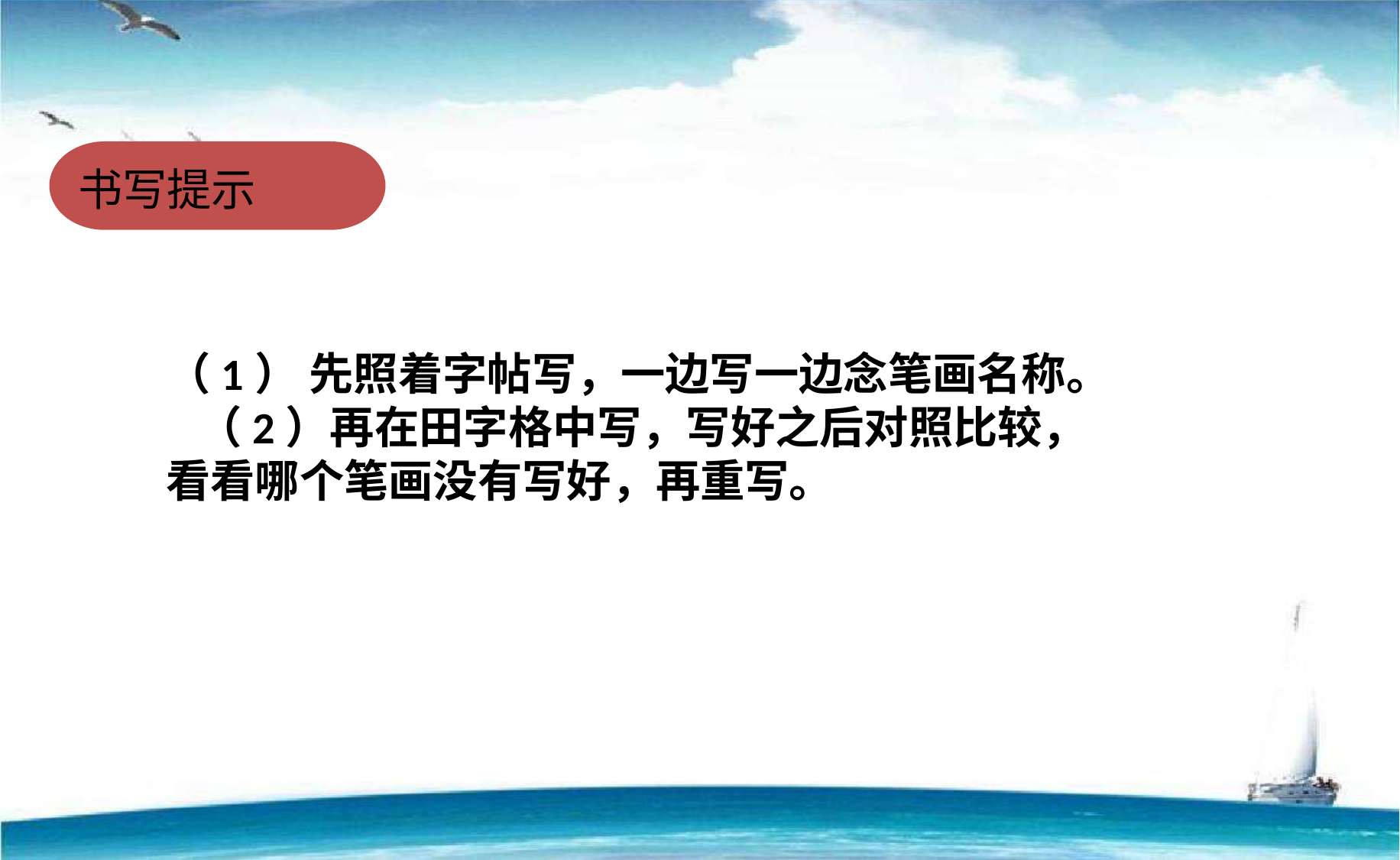

书写提示
（1） 先照着字帖写，一边写一边念笔画名称。
  （2）再在田字格中写，写好之后对照比较，看看哪个笔画没有写好，再重写。